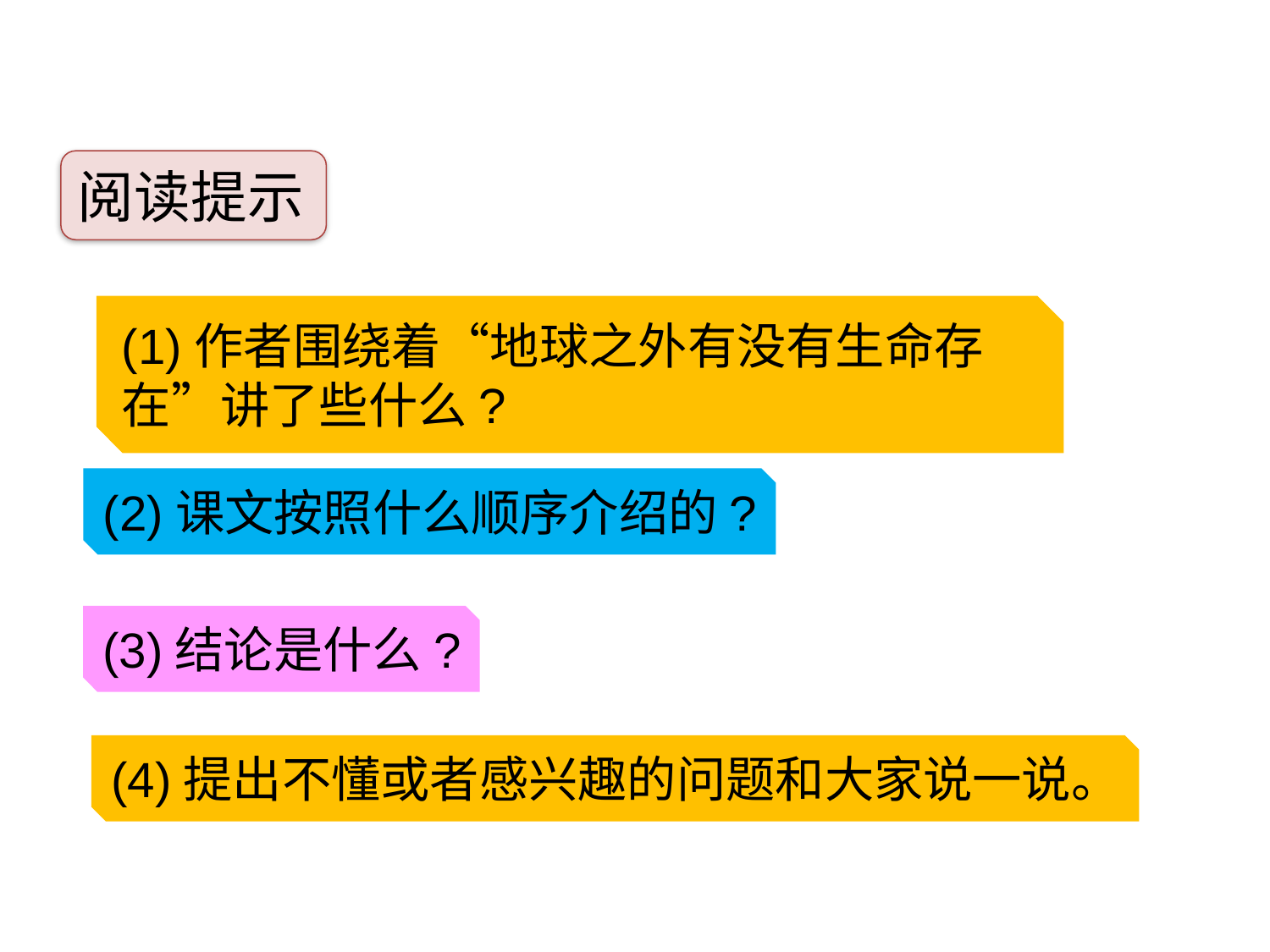

阅读提示
(1)作者围绕着“地球之外有没有生命存在”讲了些什么?
(2)课文按照什么顺序介绍的?
(3)结论是什么?
(4)提出不懂或者感兴趣的问题和大家说一说。